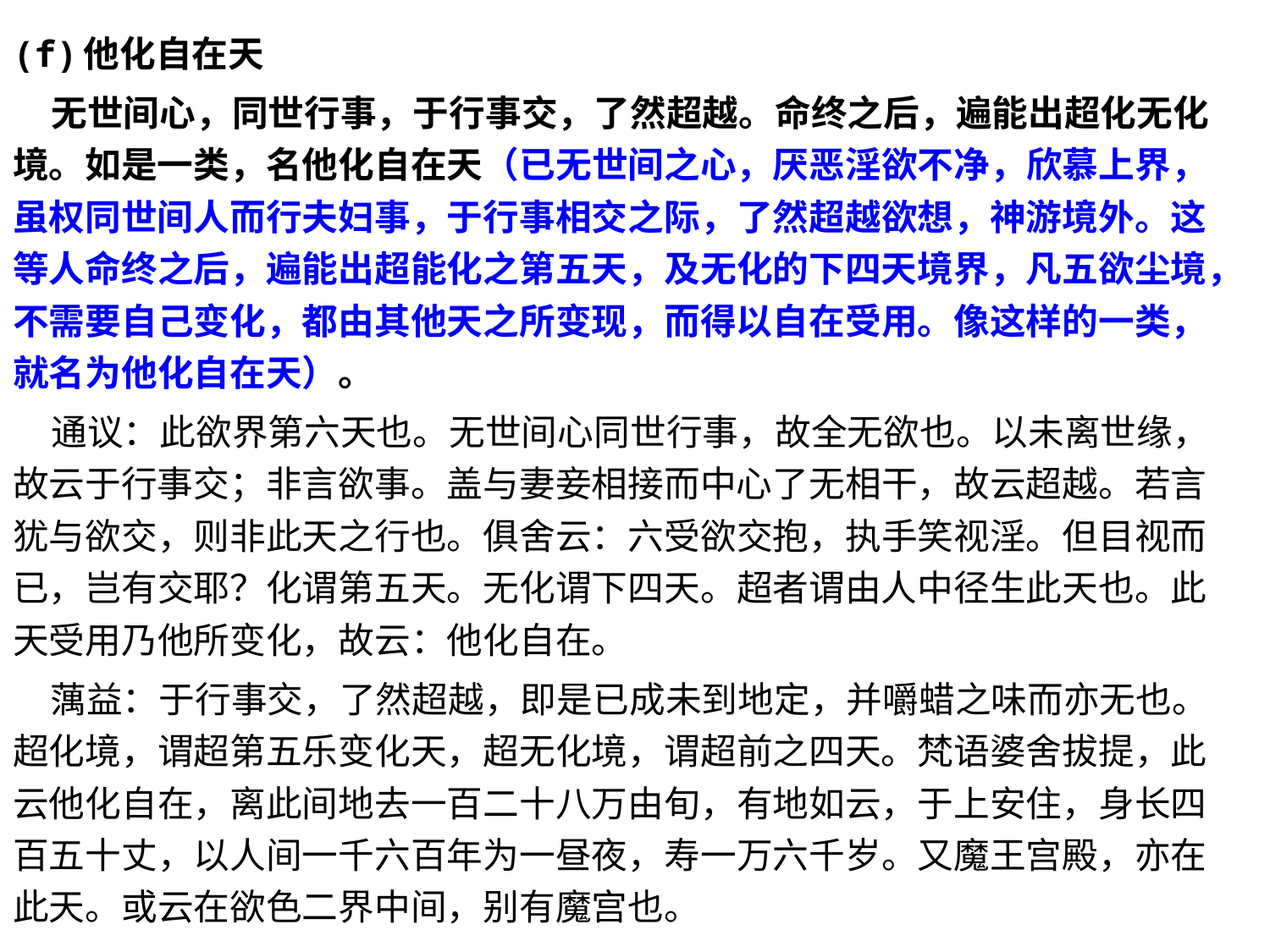

(f)他化自在天
    无世间心，同世行事，于行事交，了然超越。命终之后，遍能出超化无化境。如是一类，名他化自在天（已无世间之心，厌恶淫欲不净，欣慕上界，虽权同世间人而行夫妇事，于行事相交之际，了然超越欲想，神游境外。这等人命终之后，遍能出超能化之第五天，及无化的下四天境界，凡五欲尘境，不需要自己变化，都由其他天之所变现，而得以自在受用。像这样的一类，就名为他化自在天）。
    通议：此欲界第六天也。无世间心同世行事，故全无欲也。以未离世缘，故云于行事交；非言欲事。盖与妻妾相接而中心了无相干，故云超越。若言犹与欲交，则非此天之行也。俱舍云：六受欲交抱，执手笑视淫。但目视而已，岂有交耶？化谓第五天。无化谓下四天。超者谓由人中径生此天也。此天受用乃他所变化，故云：他化自在。
    蕅益：于行事交，了然超越，即是已成未到地定，并嚼蜡之味而亦无也。超化境，谓超第五乐变化天，超无化境，谓超前之四天。梵语婆舍拔提，此云他化自在，离此间地去一百二十八万由旬，有地如云，于上安住，身长四百五十丈，以人间一千六百年为一昼夜，寿一万六千岁。又魔王宫殿，亦在此天。或云在欲色二界中间，别有魔宫也。